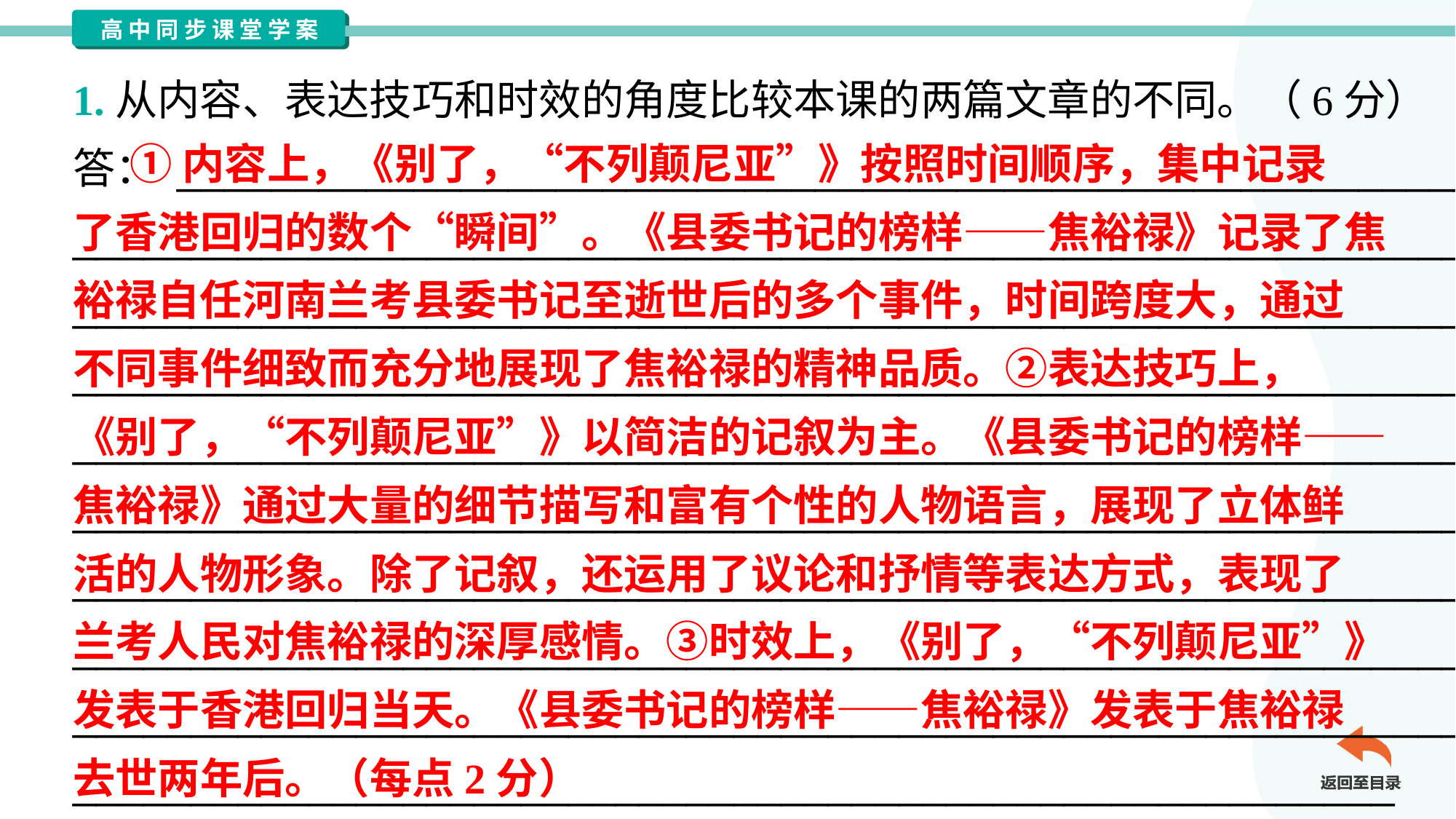

1.从内容、表达技巧和时效的角度比较本课的两篇文章的不同。（6分）
答： ________________________________________________________
_____________________________________________________________
_____________________________________________________________
_____________________________________________________________
_____________________________________________________________
_____________________________________________________________
_____________________________________________________________
_____________________________________________________________
_____________________________________________________________
________________________________________________________
      ①内容上，《别了，“不列颠尼亚”》按照时间顺序，集中记录
了香港回归的数个“瞬间”。《县委书记的榜样——焦裕禄》记录了焦
裕禄自任河南兰考县委书记至逝世后的多个事件，时间跨度大，通过
不同事件细致而充分地展现了焦裕禄的精神品质。②表达技巧上，
《别了，“不列颠尼亚”》以简洁的记叙为主。《县委书记的榜样——
焦裕禄》通过大量的细节描写和富有个性的人物语言，展现了立体鲜
活的人物形象。除了记叙，还运用了议论和抒情等表达方式，表现了
兰考人民对焦裕禄的深厚感情。③时效上，《别了，“不列颠尼亚”》
发表于香港回归当天。《县委书记的榜样——焦裕禄》发表于焦裕禄
去世两年后。（每点2分）